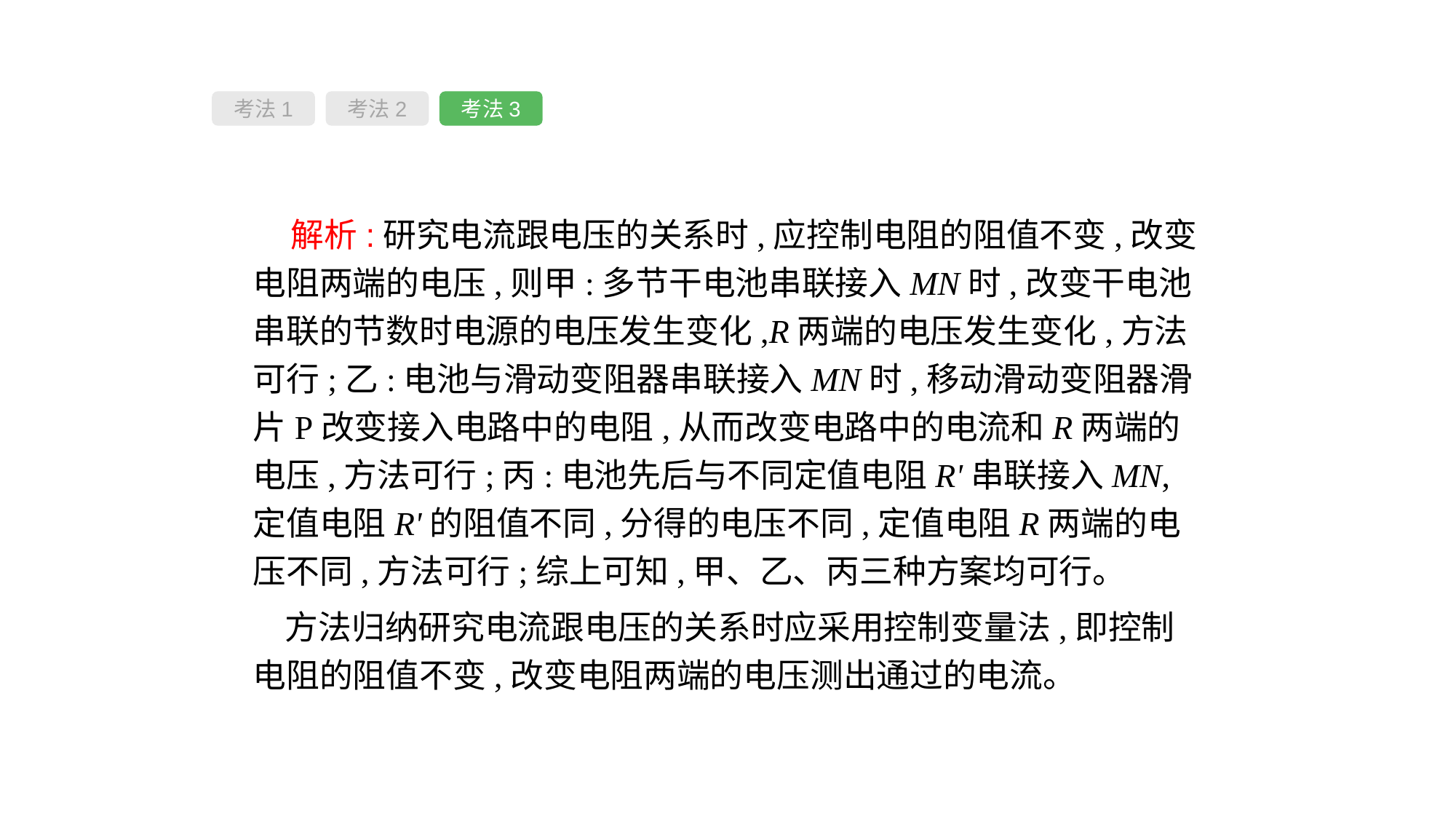

考法1
考法2
考法3
    解析:研究电流跟电压的关系时,应控制电阻的阻值不变,改变电阻两端的电压,则甲:多节干电池串联接入MN时,改变干电池串联的节数时电源的电压发生变化,R两端的电压发生变化,方法可行;乙:电池与滑动变阻器串联接入MN时,移动滑动变阻器滑片P改变接入电路中的电阻,从而改变电路中的电流和R两端的电压,方法可行;丙:电池先后与不同定值电阻R'串联接入MN,定值电阻R'的阻值不同,分得的电压不同,定值电阻R两端的电压不同,方法可行;综上可知,甲、乙、丙三种方案均可行。
方法归纳研究电流跟电压的关系时应采用控制变量法,即控制电阻的阻值不变,改变电阻两端的电压测出通过的电流。